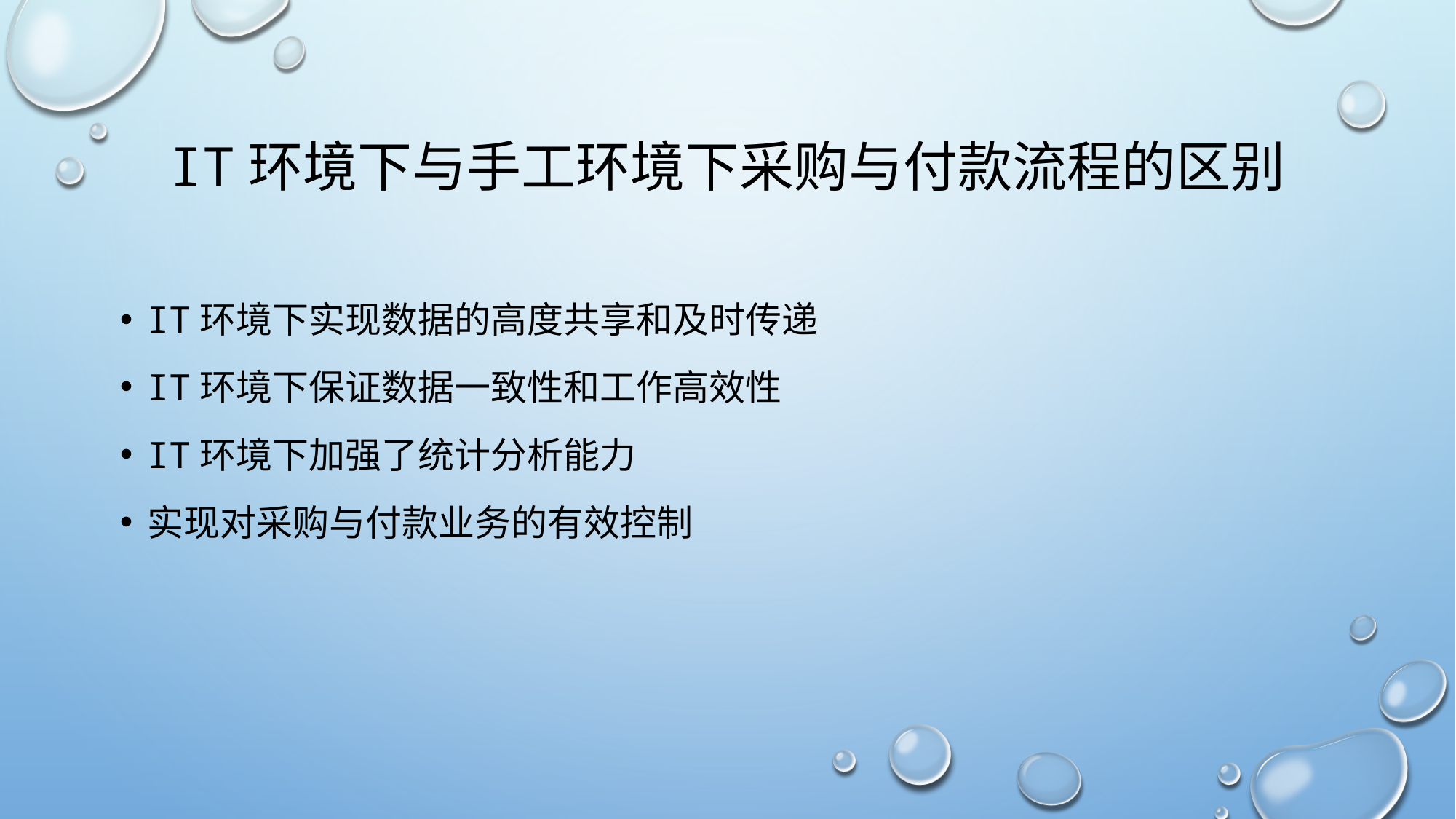

# IT环境下与手工环境下采购与付款流程的区别
IT环境下实现数据的高度共享和及时传递
IT环境下保证数据一致性和工作高效性
IT环境下加强了统计分析能力
实现对采购与付款业务的有效控制